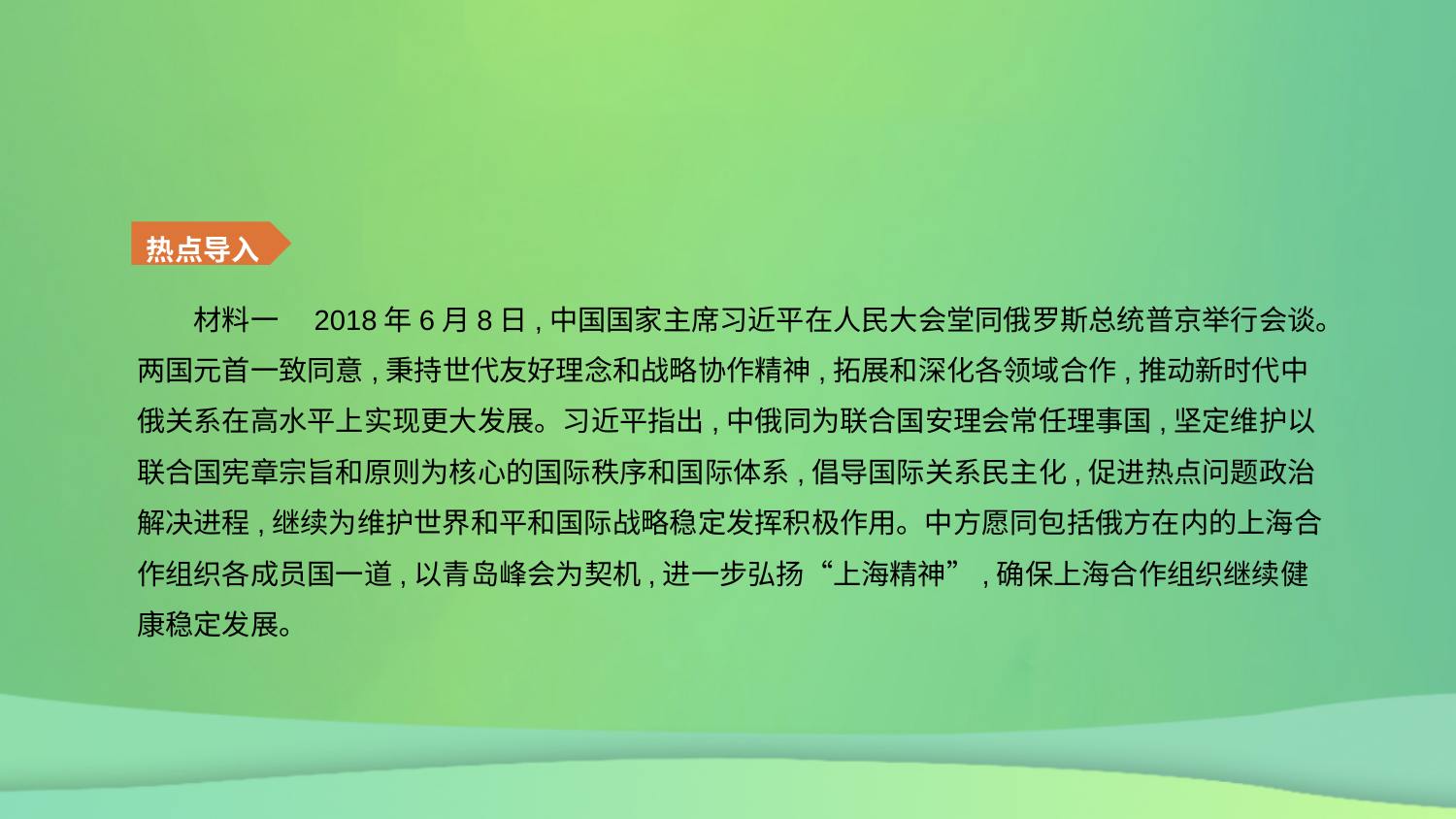

热点导入

　　材料一　2018年6月8日,中国国家主席习近平在人民大会堂同俄罗斯总统普京举行会谈。两国元首一致同意,秉持世代友好理念和战略协作精神,拓展和深化各领域合作,推动新时代中俄关系在高水平上实现更大发展。习近平指出,中俄同为联合国安理会常任理事国,坚定维护以联合国宪章宗旨和原则为核心的国际秩序和国际体系,倡导国际关系民主化,促进热点问题政治解决进程,继续为维护世界和平和国际战略稳定发挥积极作用。中方愿同包括俄方在内的上海合作组织各成员国一道,以青岛峰会为契机,进一步弘扬“上海精神”,确保上海合作组织继续健康稳定发展。